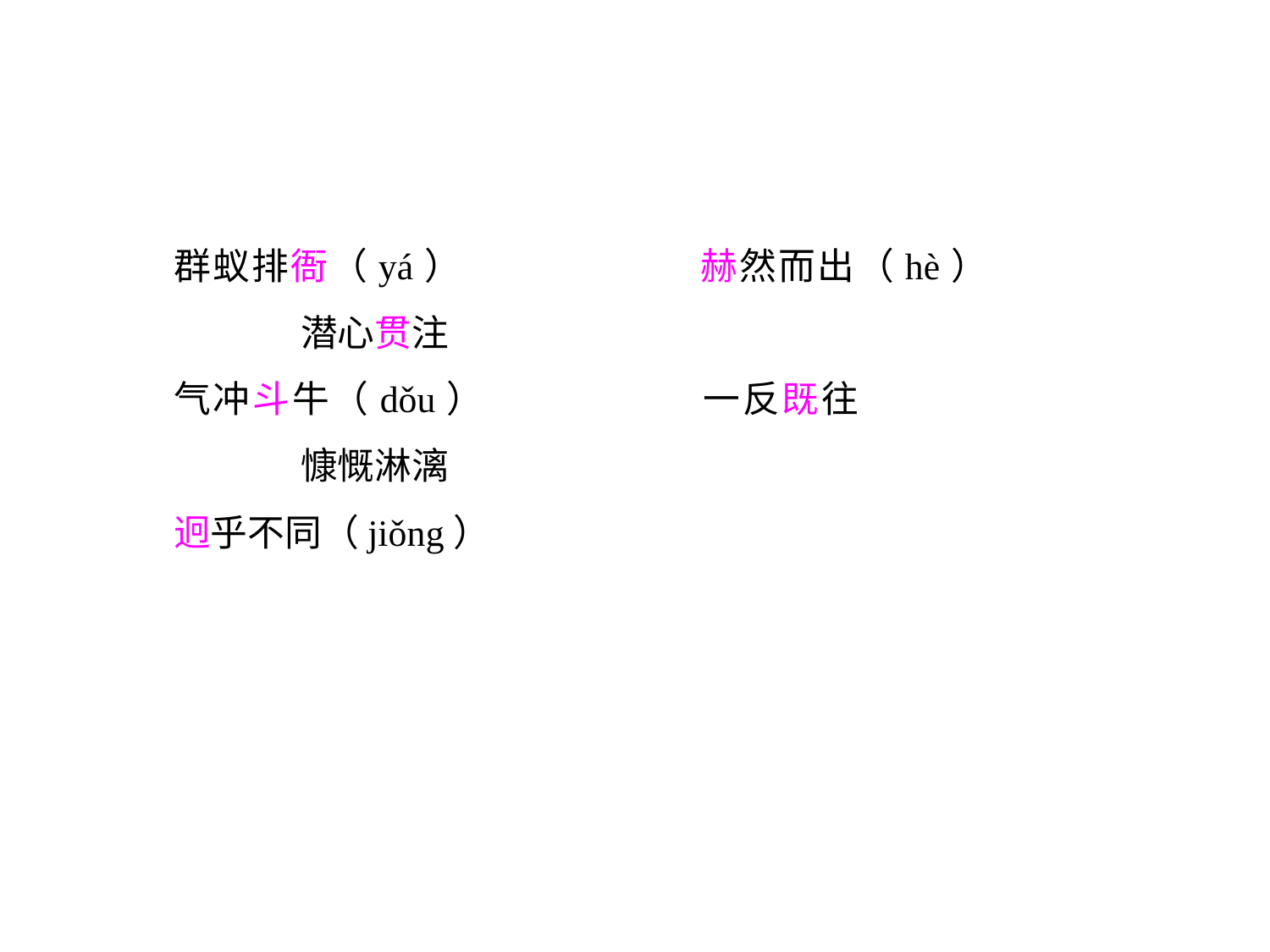

群蚁排衙（yá）		赫然而出（hè）		潜心贯注
气冲斗牛（dǒu）		一反既往			慷慨淋漓
迥乎不同（jiǒng）